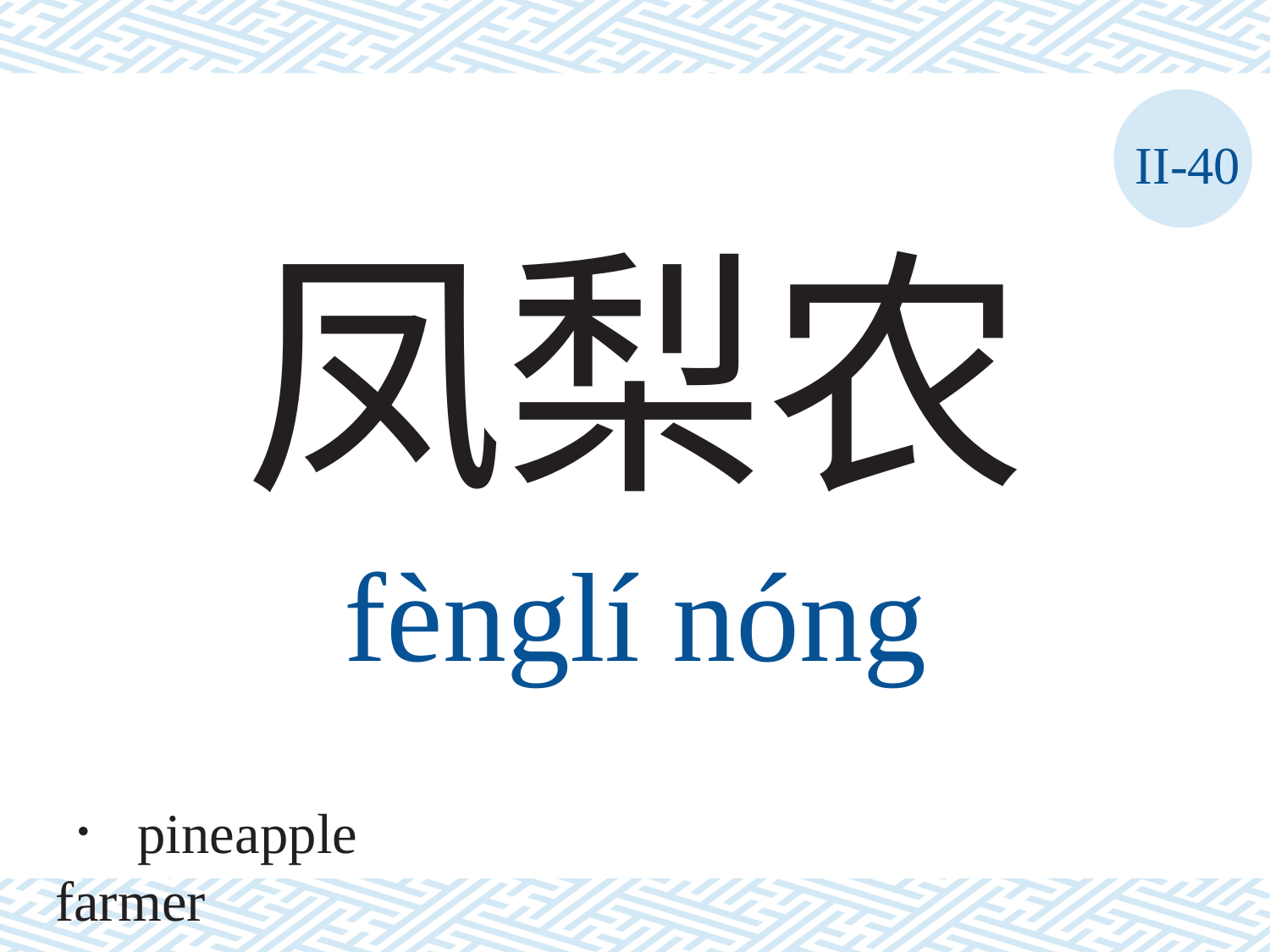

II-40
凤梨农
fènglí	nóng
． pineapple farmer